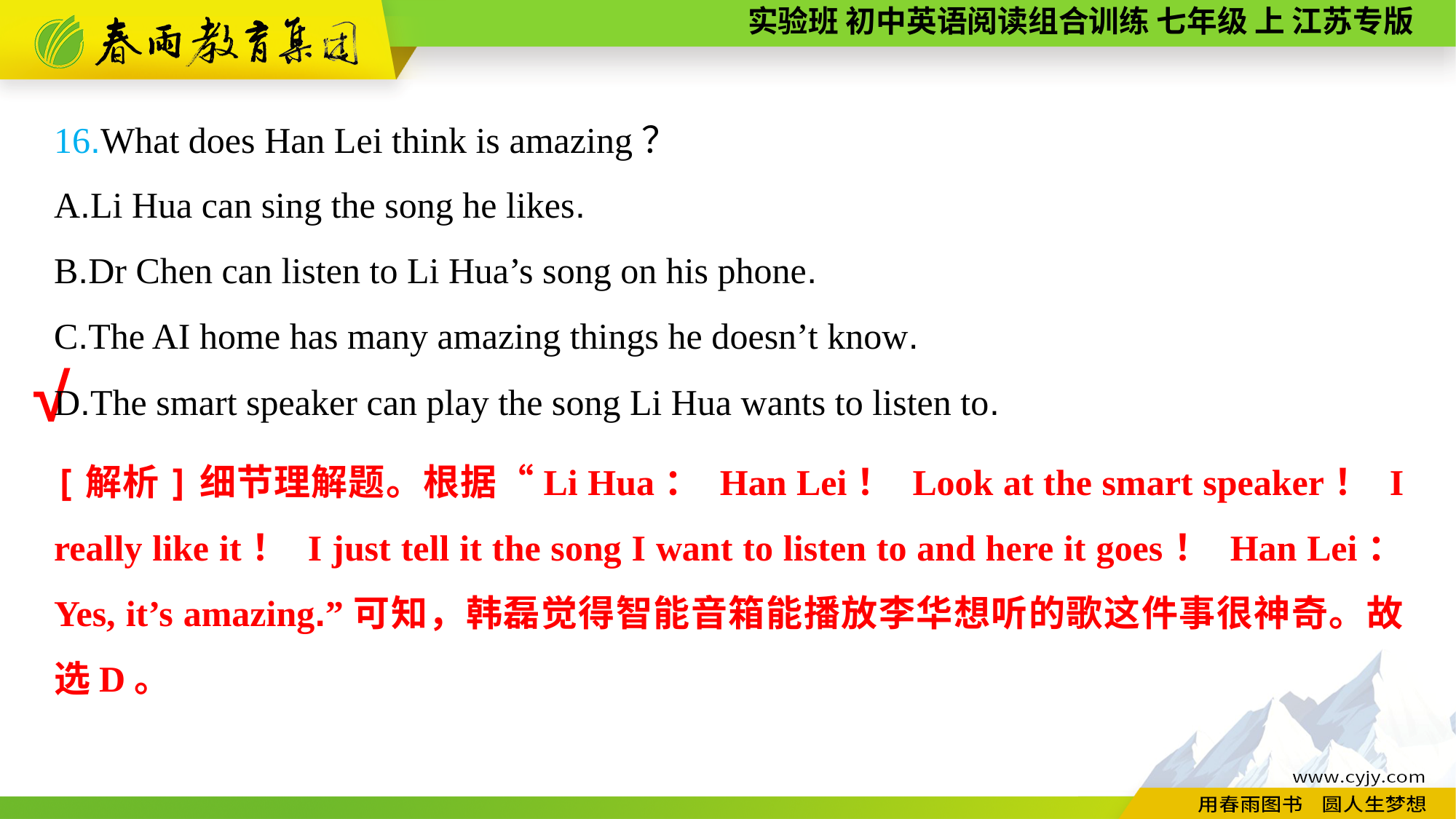

16.What does Han Lei think is amazing？
A.Li Hua can sing the song he likes.
B.Dr Chen can listen to Li Hua’s song on his phone.
C.The AI home has many amazing things he doesn’t know.
D.The smart speaker can play the song Li Hua wants to listen to.
√
[解析]细节理解题。根据“Li Hua： Han Lei！ Look at the smart speaker！ I really like it！ I just tell it the song I want to listen to and here it goes！ Han Lei： Yes, it’s amazing.”可知，韩磊觉得智能音箱能播放李华想听的歌这件事很神奇。故选D。